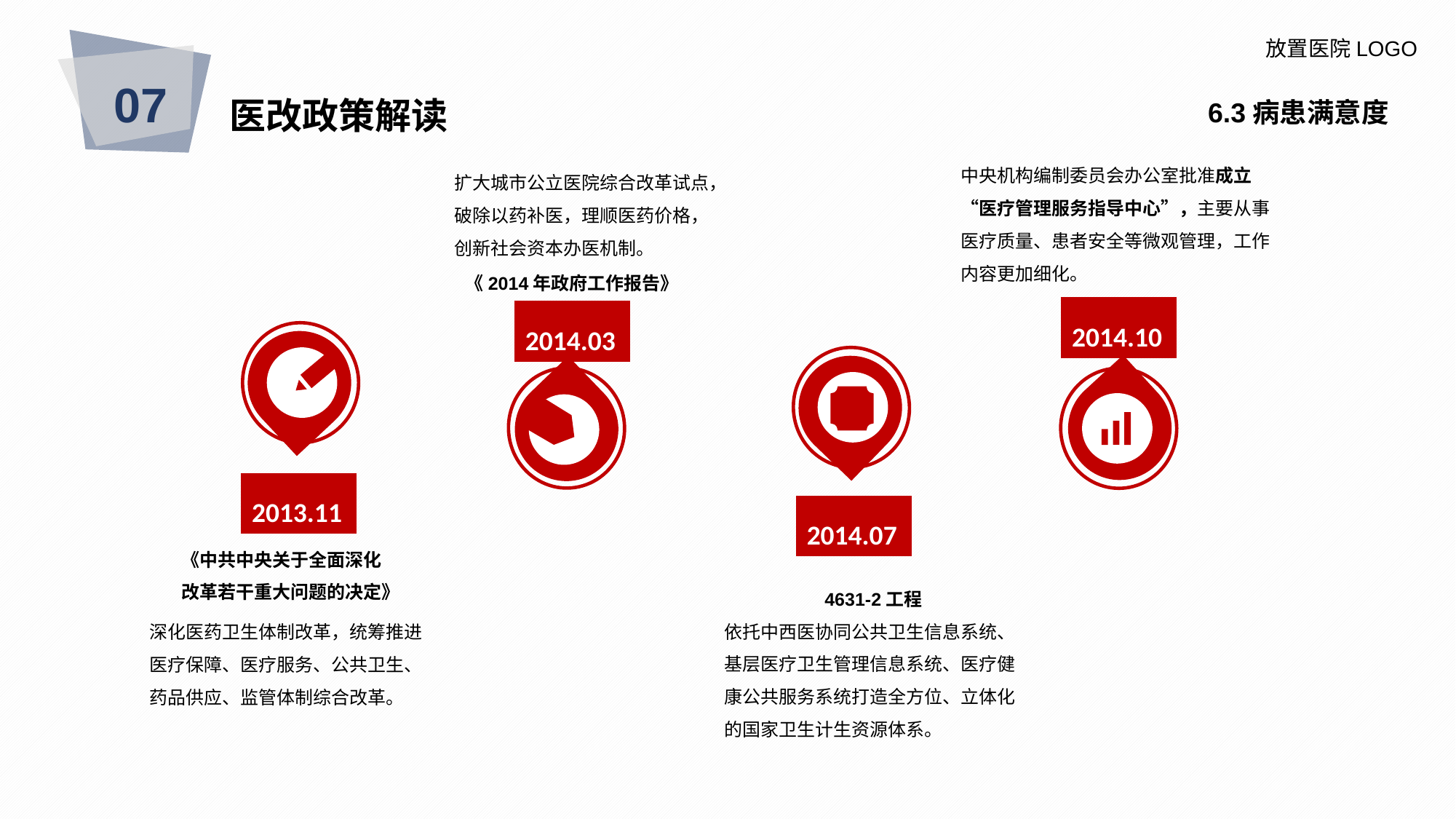

07
放置医院LOGO
医改政策解读
6.3病患满意度
中央机构编制委员会办公室批准成立“医疗管理服务指导中心”，主要从事医疗质量、患者安全等微观管理，工作内容更加细化。
扩大城市公立医院综合改革试点，破除以药补医，理顺医药价格，创新社会资本办医机制。
《2014年政府工作报告》
2014.10
2014.03

2013.11
2014.07
《中共中央关于全面深化
改革若干重大问题的决定》
4631-2工程
依托中西医协同公共卫生信息系统、基层医疗卫生管理信息系统、医疗健康公共服务系统打造全方位、立体化的国家卫生计生资源体系。
深化医药卫生体制改革，统筹推进医疗保障、医疗服务、公共卫生、药品供应、监管体制综合改革。